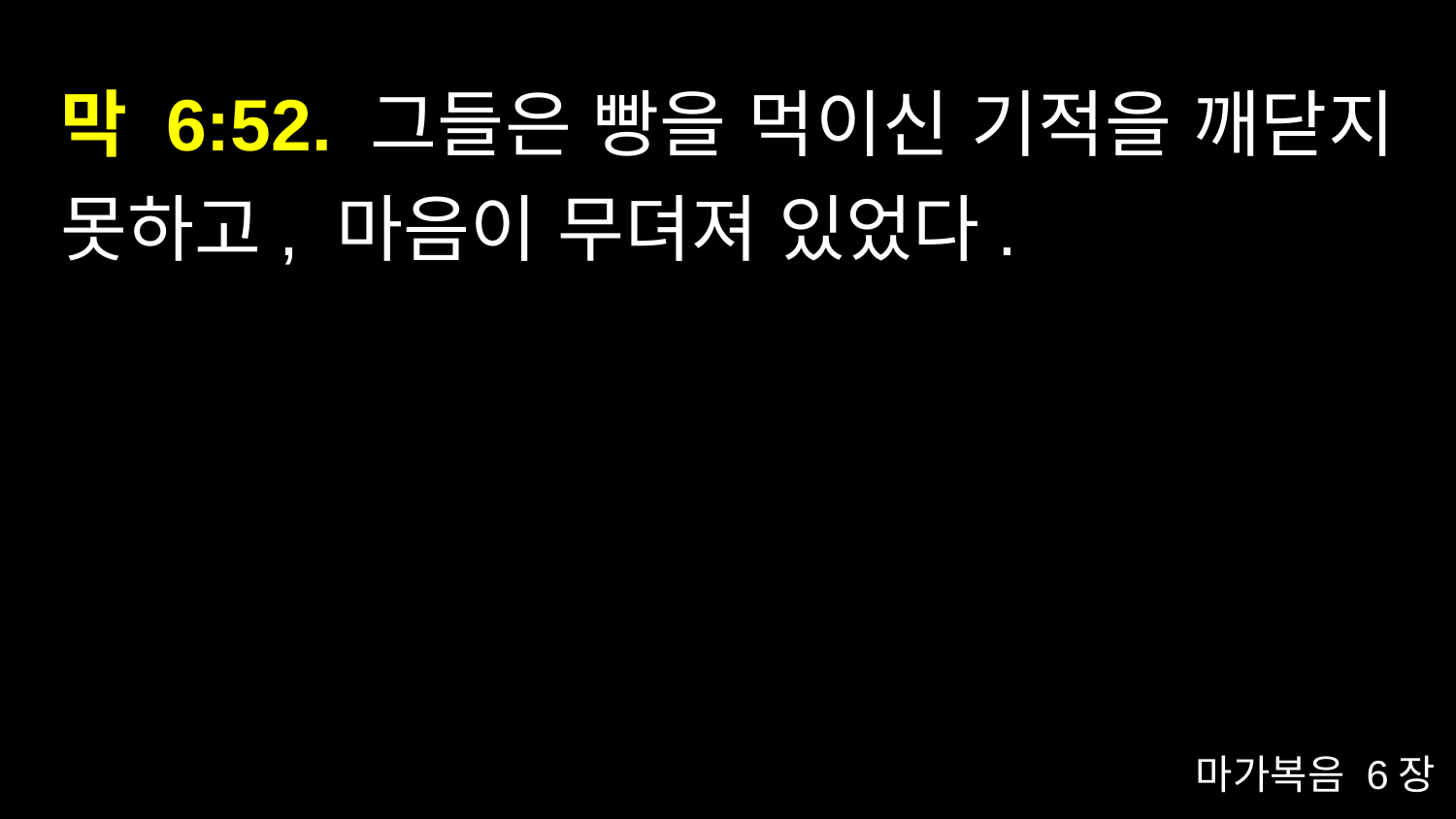

# 막 6:52. 그들은 빵을 먹이신 기적을 깨닫지 못하고, 마음이 무뎌져 있었다.
마가복음 6장